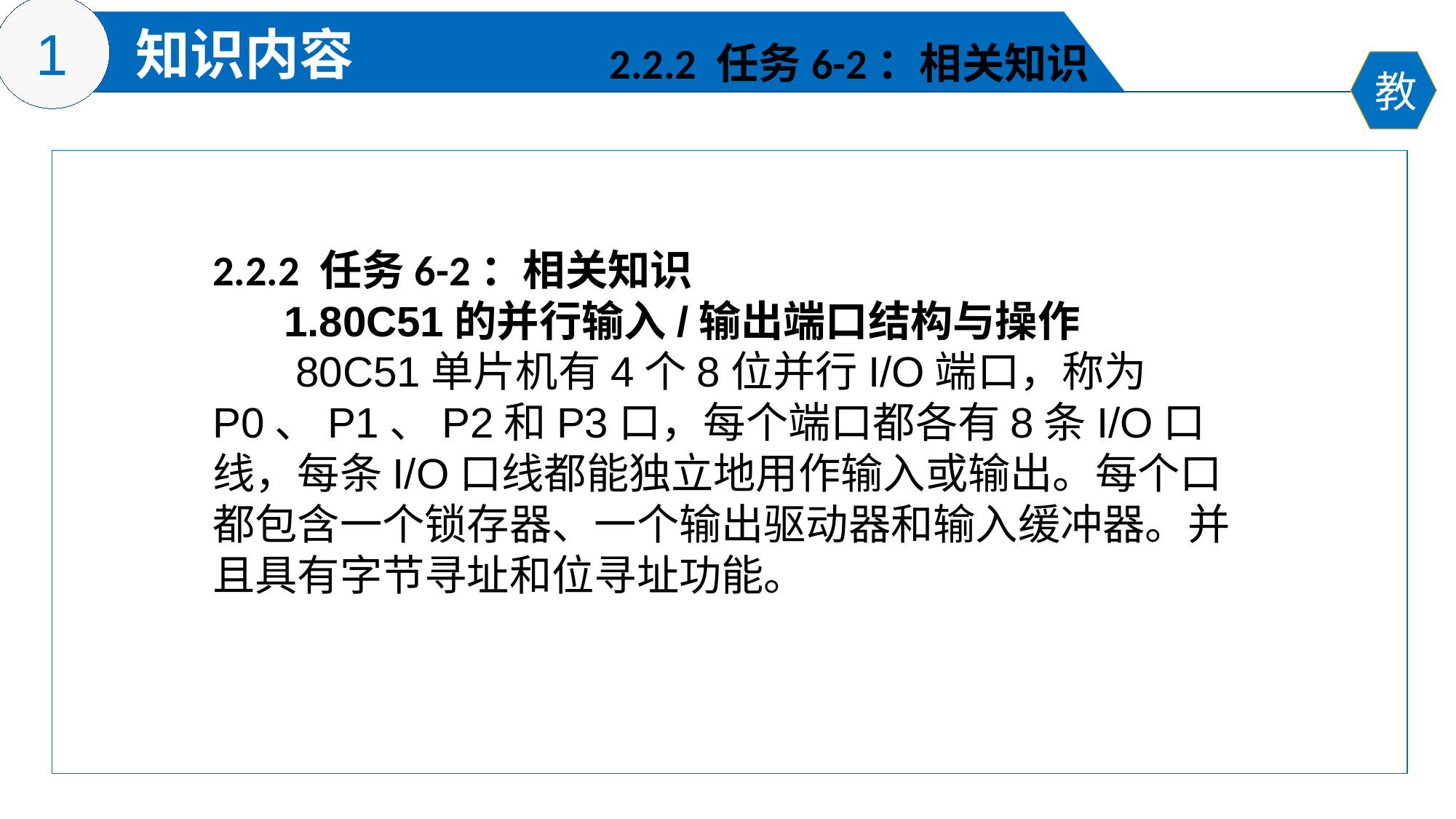

2.2.2 任务6-2：相关知识
2.2.2 任务6-2：相关知识
      1.80C51的并行输入/输出端口结构与操作
       80C51单片机有4个8位并行I/O端口，称为P0、P1、P2和P3口，每个端口都各有8条I/O口线，每条I/O口线都能独立地用作输入或输出。每个口都包含一个锁存器、一个输出驱动器和输入缓冲器。并且具有字节寻址和位寻址功能。